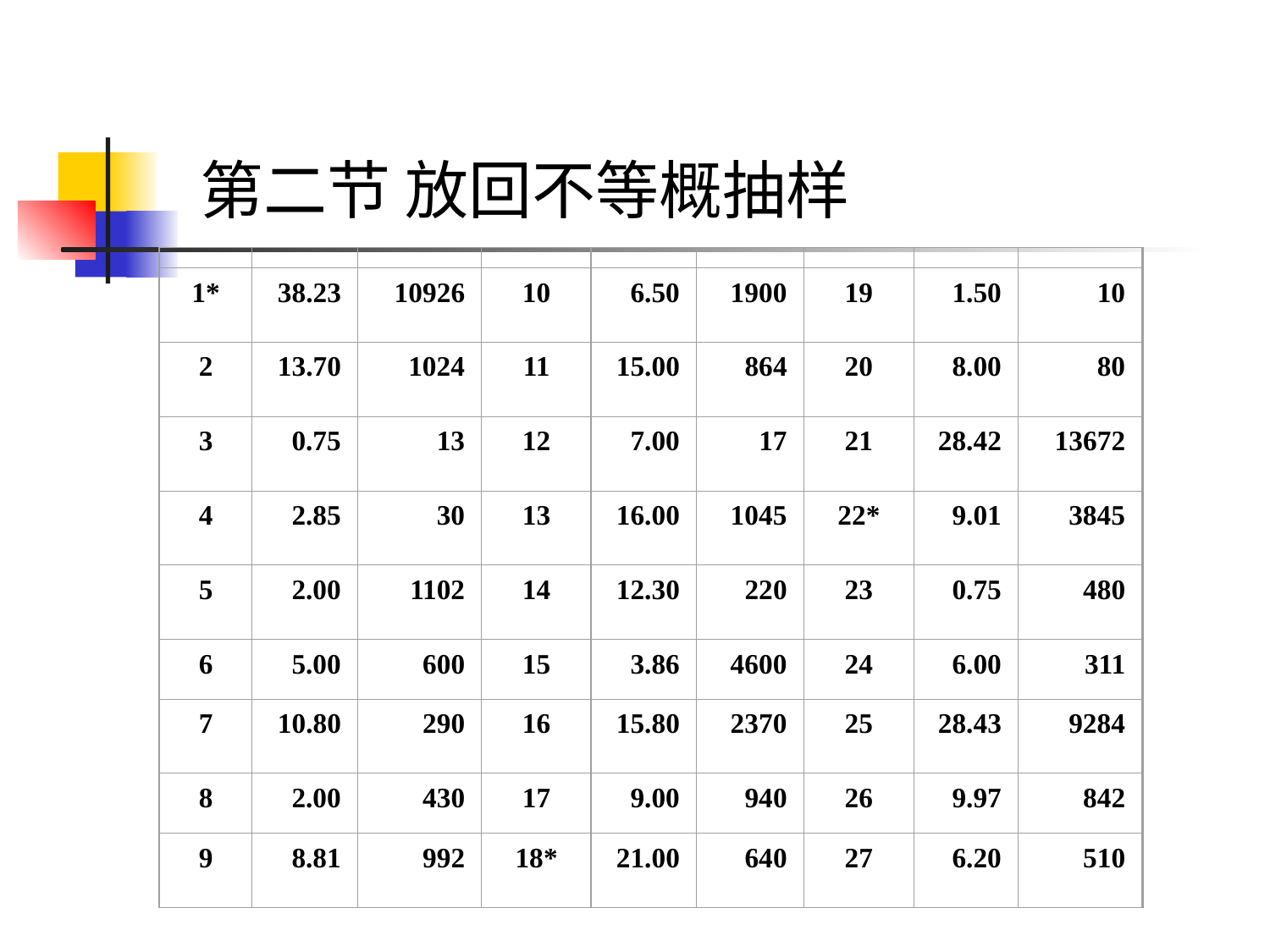

# 第二节 放回不等概抽样

1*

38.23

10926

10

6.50

1900

19

1.50

10

2

13.70

1024

11

15.00

864

20

8.00

80

3

0.75

13

12

7.00

17

21

28.42

13672

4

2.85

30

13

16.00

1045

22*

9.01

3845

5

2.00

1102

14

12.30

220

23

0.75

480

6

5.00

600

15

3.86

4600

24

6.00

311

7

10.80

290

16

15.80

2370

25

28.43

9284

8

2.00

430

17

9.00

940

26

9.97

842

9

8.81

992

18*

21.00

640

27

6.20

510